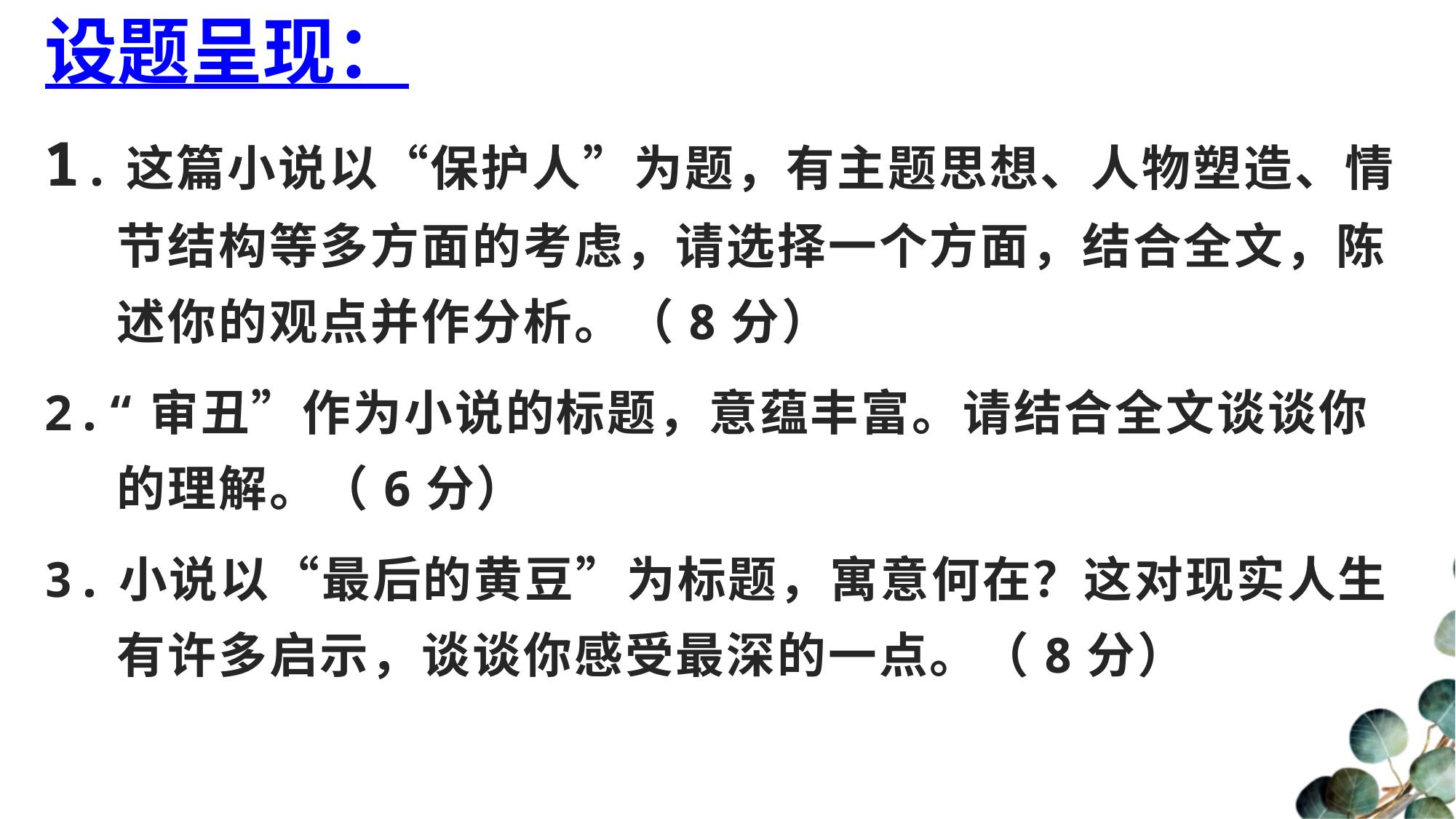

设题呈现：
1.这篇小说以“保护人”为题，有主题思想、人物塑造、情节结构等多方面的考虑，请选择一个方面，结合全文，陈述你的观点并作分析。（8分）
2.“审丑”作为小说的标题，意蕴丰富。请结合全文谈谈你的理解。（6分）
3.小说以“最后的黄豆”为标题，寓意何在？这对现实人生有许多启示，谈谈你感受最深的一点。（8分）